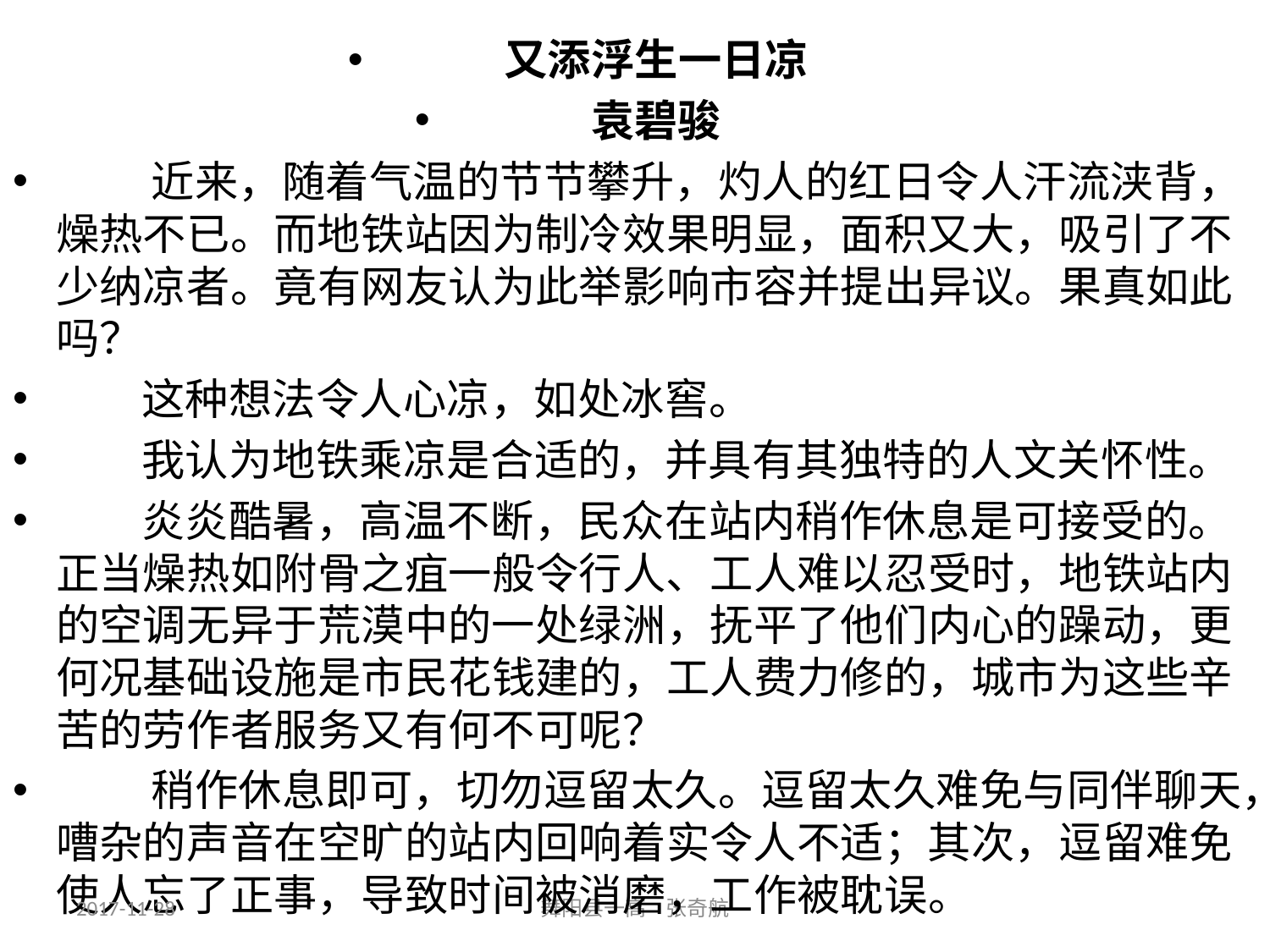

又添浮生一日凉
袁碧骏
         近来，随着气温的节节攀升，灼人的红日令人汗流浃背，燥热不已。而地铁站因为制冷效果明显，面积又大，吸引了不少纳凉者。竟有网友认为此举影响市容并提出异议。果真如此吗？
        这种想法令人心凉，如处冰窖。
        我认为地铁乘凉是合适的，并具有其独特的人文关怀性。
        炎炎酷暑，高温不断，民众在站内稍作休息是可接受的。正当燥热如附骨之疽一般令行人、工人难以忍受时，地铁站内的空调无异于荒漠中的一处绿洲，抚平了他们内心的躁动，更何况基础设施是市民花钱建的，工人费力修的，城市为这些辛苦的劳作者服务又有何不可呢？
         稍作休息即可，切勿逗留太久。逗留太久难免与同伴聊天，嘈杂的声音在空旷的站内回响着实令人不适；其次，逗留难免使人忘了正事，导致时间被消磨，工作被耽误。
2017-11-28
舞阳县一高   张奇航